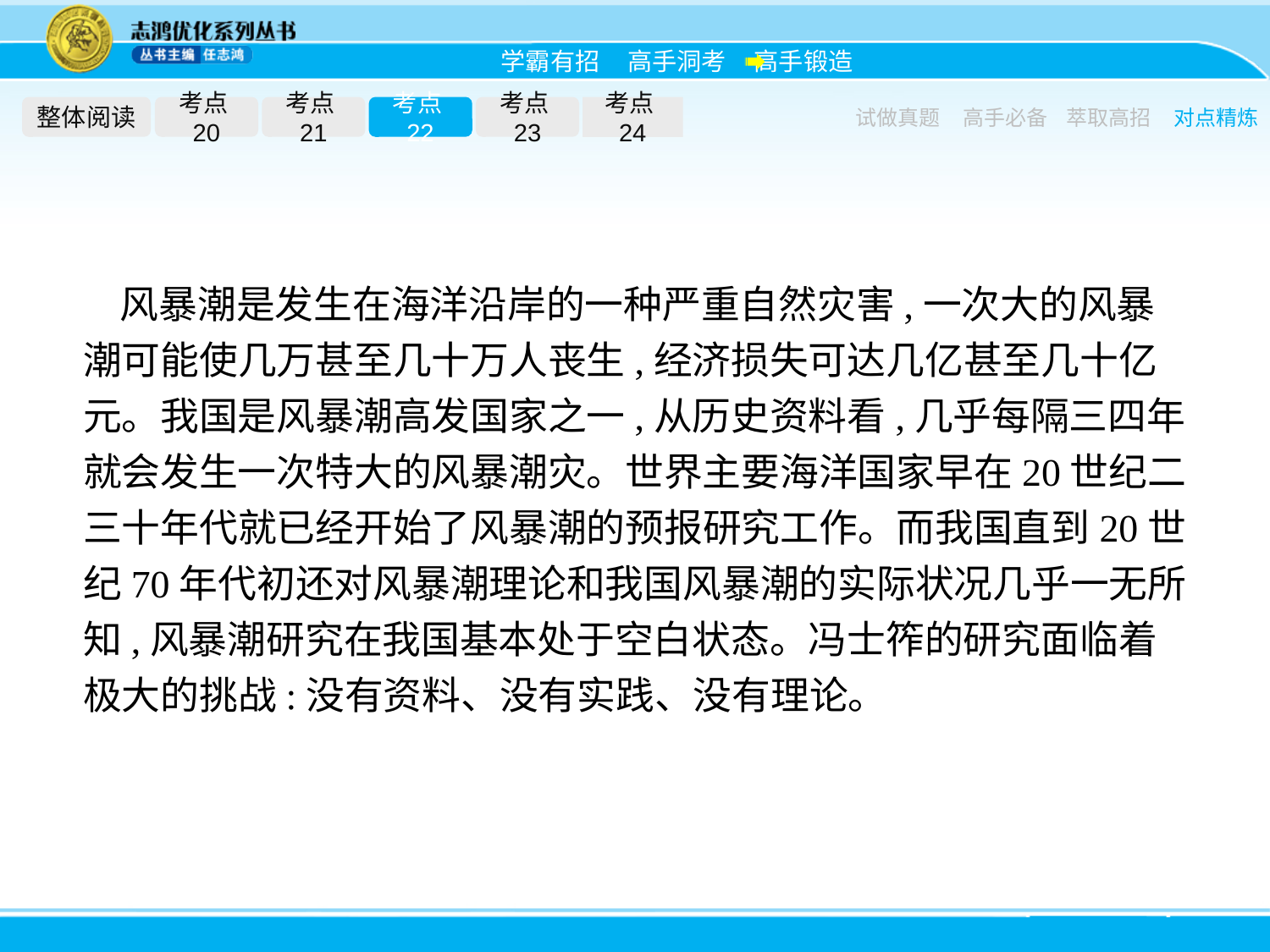

整体阅读
考点20
考点21
考点22
考点23
考点24
试做真题
高手必备
萃取高招
对点精炼
风暴潮是发生在海洋沿岸的一种严重自然灾害,一次大的风暴潮可能使几万甚至几十万人丧生,经济损失可达几亿甚至几十亿元。我国是风暴潮高发国家之一,从历史资料看,几乎每隔三四年就会发生一次特大的风暴潮灾。世界主要海洋国家早在20世纪二三十年代就已经开始了风暴潮的预报研究工作。而我国直到20世纪70年代初还对风暴潮理论和我国风暴潮的实际状况几乎一无所知,风暴潮研究在我国基本处于空白状态。冯士筰的研究面临着极大的挑战:没有资料、没有实践、没有理论。